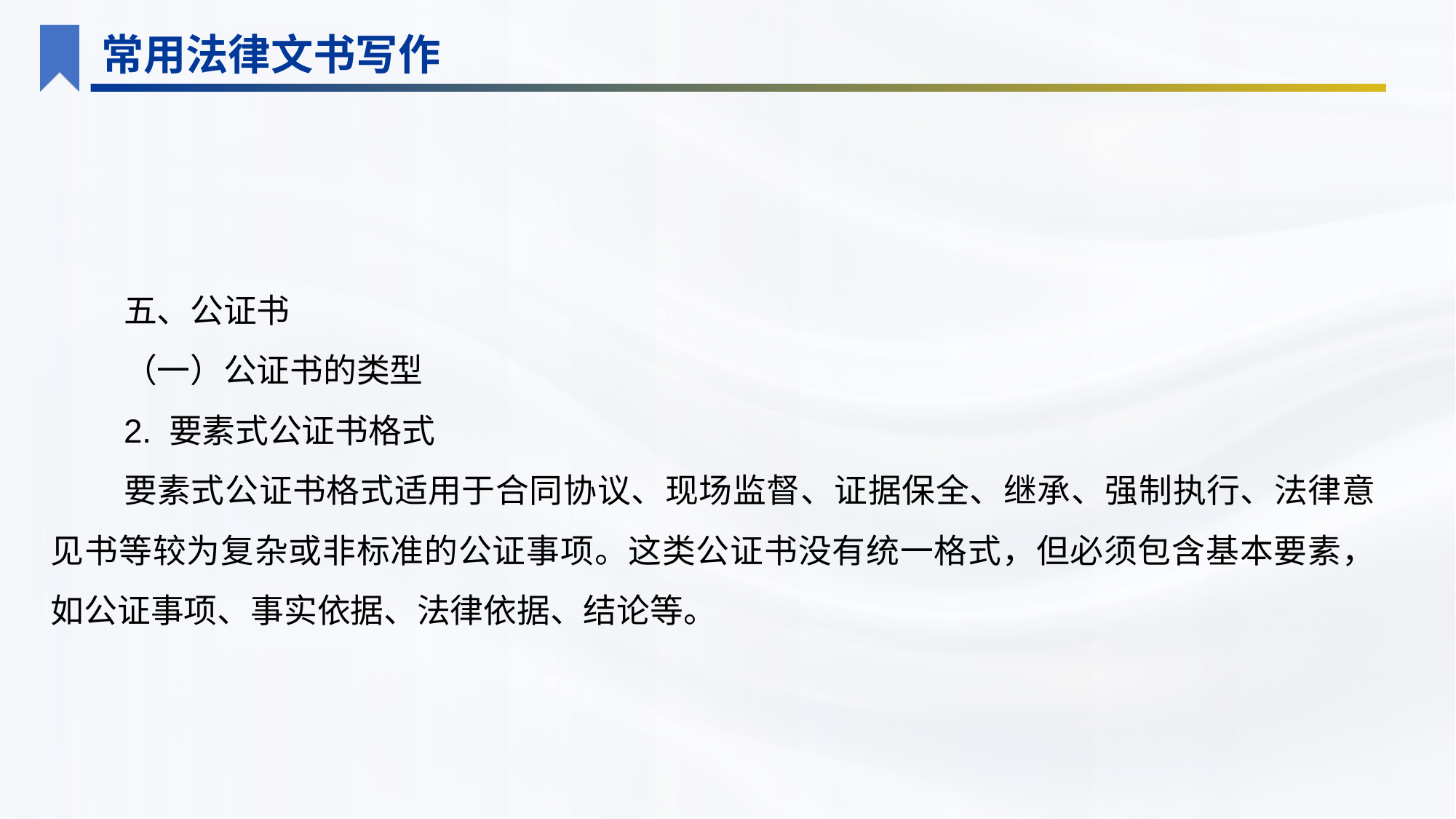

常用法律文书写作
五、公证书
（一）公证书的类型
2. 要素式公证书格式
要素式公证书格式适用于合同协议、现场监督、证据保全、继承、强制执行、法律意见书等较为复杂或非标准的公证事项。这类公证书没有统一格式，但必须包含基本要素，如公证事项、事实依据、法律依据、结论等。